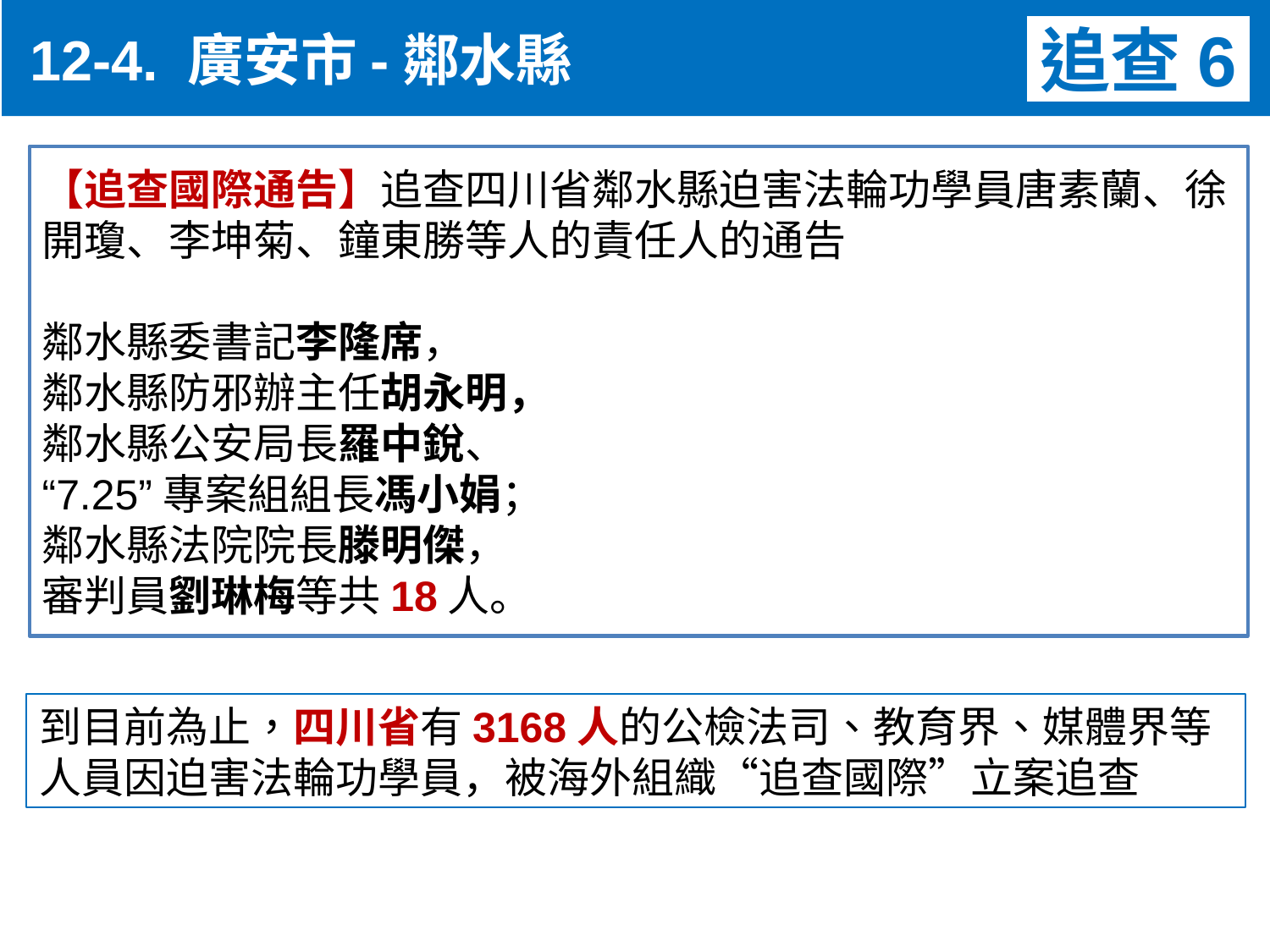

12-4. 廣安市-鄰水縣
追查6
【追查國際通告】追查四川省鄰水縣迫害法輪功學員唐素蘭、徐開瓊、李坤菊、鐘東勝等人的責任人的通告

鄰水縣委書記李隆席，
鄰水縣防邪辦主任胡永明，
鄰水縣公安局長羅中銳、
“7.25”專案組組長馮小娟；
鄰水縣法院院長滕明傑，
審判員劉琳梅等共18人。
到目前為止，四川省有3168人的公檢法司、教育界、媒體界等人員因迫害法輪功學員，被海外組織“追查國際”立案追查